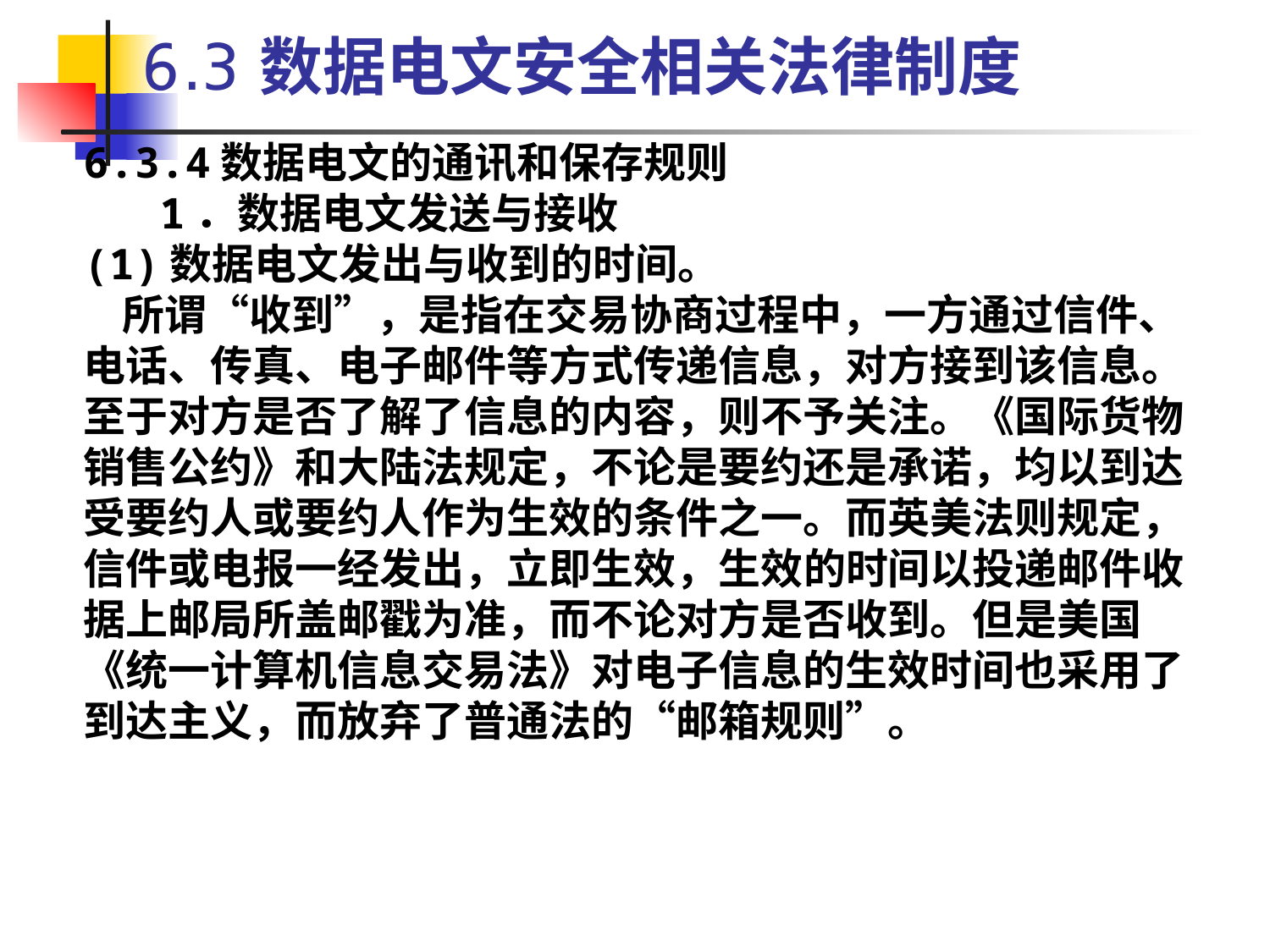

6.3数据电文安全相关法律制度
6.3.4数据电文的通讯和保存规则
   1．数据电文发送与接收
(1)数据电文发出与收到的时间。
   所谓“收到”，是指在交易协商过程中，一方通过信件、电话、传真、电子邮件等方式传递信息，对方接到该信息。至于对方是否了解了信息的内容，则不予关注。《国际货物销售公约》和大陆法规定，不论是要约还是承诺，均以到达受要约人或要约人作为生效的条件之一。而英美法则规定，信件或电报一经发出，立即生效，生效的时间以投递邮件收据上邮局所盖邮戳为准，而不论对方是否收到。但是美国《统一计算机信息交易法》对电子信息的生效时间也采用了到达主义，而放弃了普通法的“邮箱规则”。